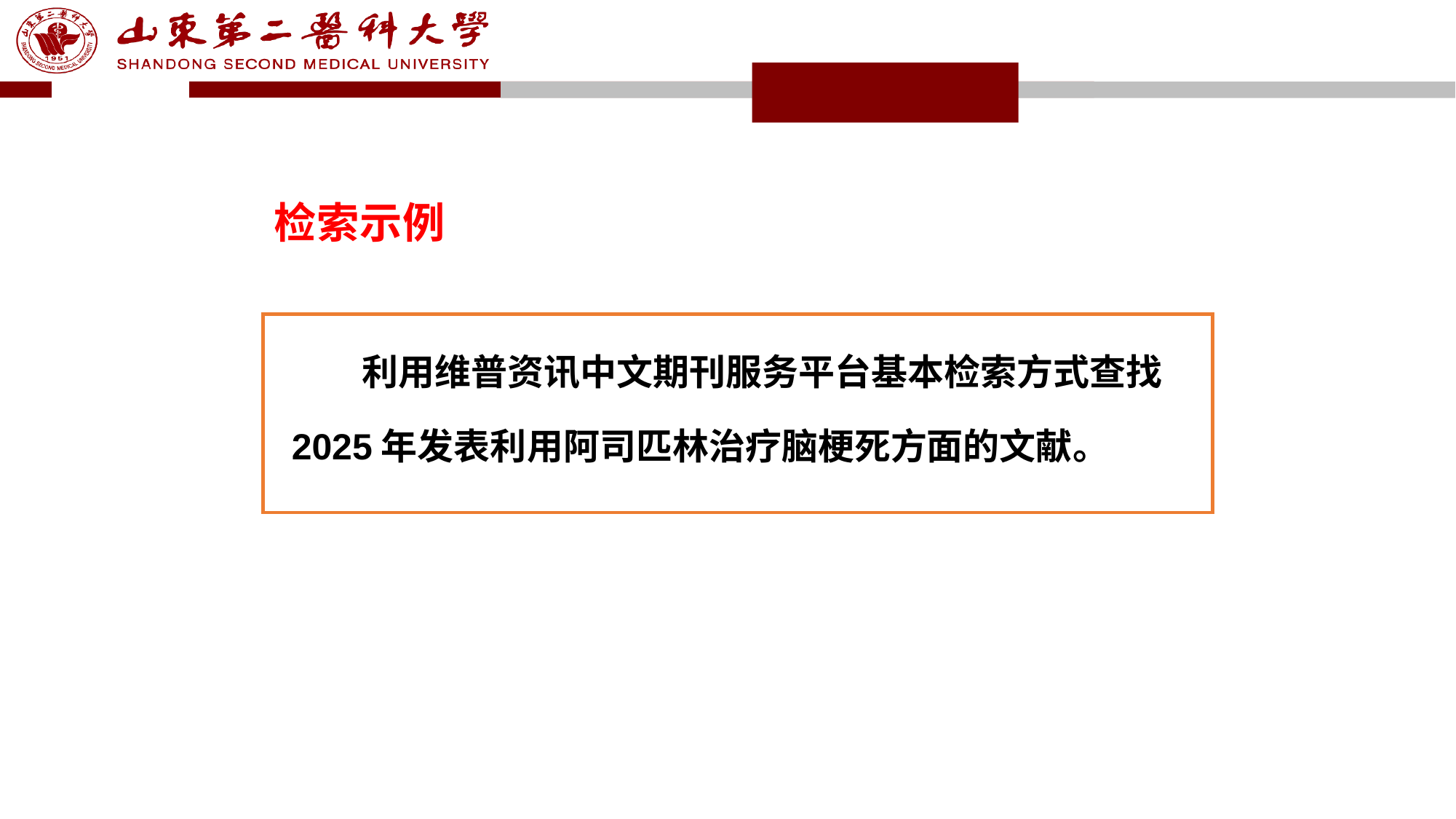

# 检索示例
          利用维普资讯中文期刊服务平台基本检索方式查找2025年发表利用阿司匹林治疗脑梗死方面的文献。